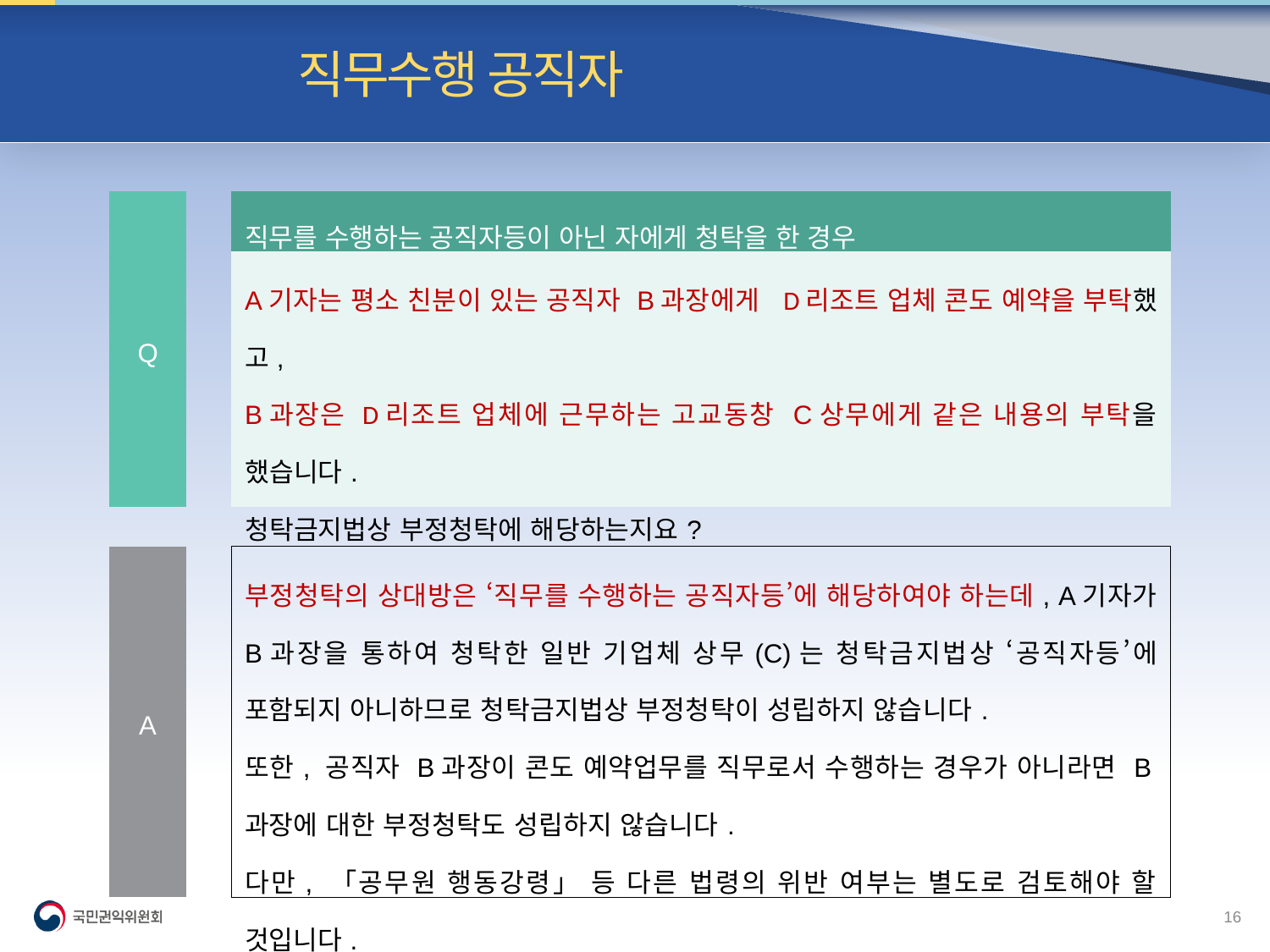

빈발질의 | 직무수행 공직자

| Q |  | 직무를 수행하는 공직자등이 아닌 자에게 청탁을 한 경우 |
| --- | --- | --- |
|  |  | A기자는 평소 친분이 있는 공직자 B과장에게 D리조트 업체 콘도 예약을 부탁했고, B과장은 D리조트 업체에 근무하는 고교동창 C상무에게 같은 내용의 부탁을 했습니다. 청탁금지법상 부정청탁에 해당하는지요? |
|  |  |  |
| A |  | 부정청탁의 상대방은 ‘직무를 수행하는 공직자등’에 해당하여야 하는데, A기자가 B과장을 통하여 청탁한 일반 기업체 상무(C)는 청탁금지법상 ‘공직자등’에 포함되지 아니하므로 청탁금지법상 부정청탁이 성립하지 않습니다. 또한, 공직자 B과장이 콘도 예약업무를 직무로서 수행하는 경우가 아니라면 B과장에 대한 부정청탁도 성립하지 않습니다. 다만, 「공무원 행동강령」 등 다른 법령의 위반 여부는 별도로 검토해야 할 것입니다. |
16